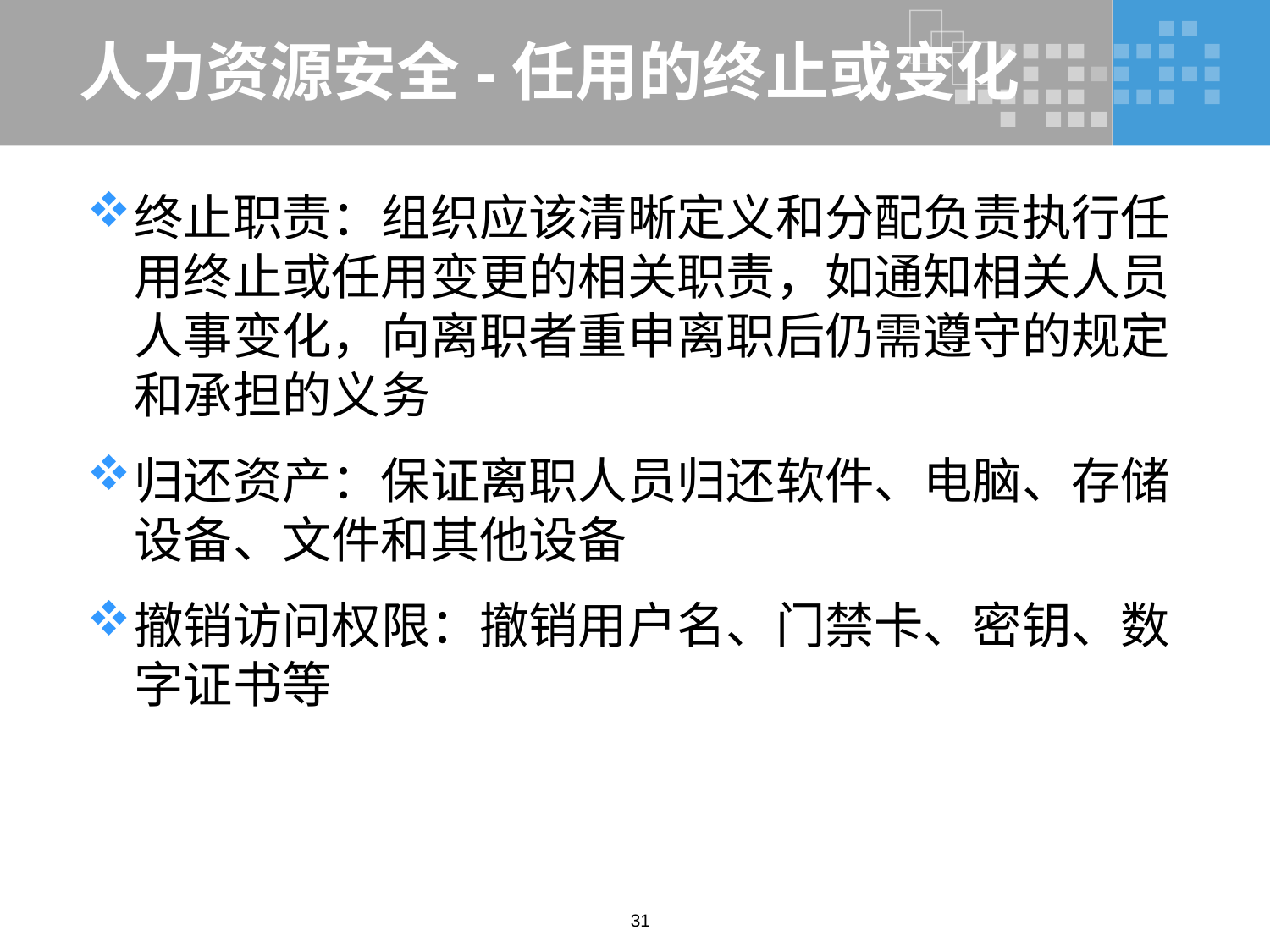

# 人力资源安全-任用的终止或变化
终止职责：组织应该清晰定义和分配负责执行任用终止或任用变更的相关职责，如通知相关人员人事变化，向离职者重申离职后仍需遵守的规定和承担的义务
归还资产：保证离职人员归还软件、电脑、存储设备、文件和其他设备
撤销访问权限：撤销用户名、门禁卡、密钥、数字证书等
31